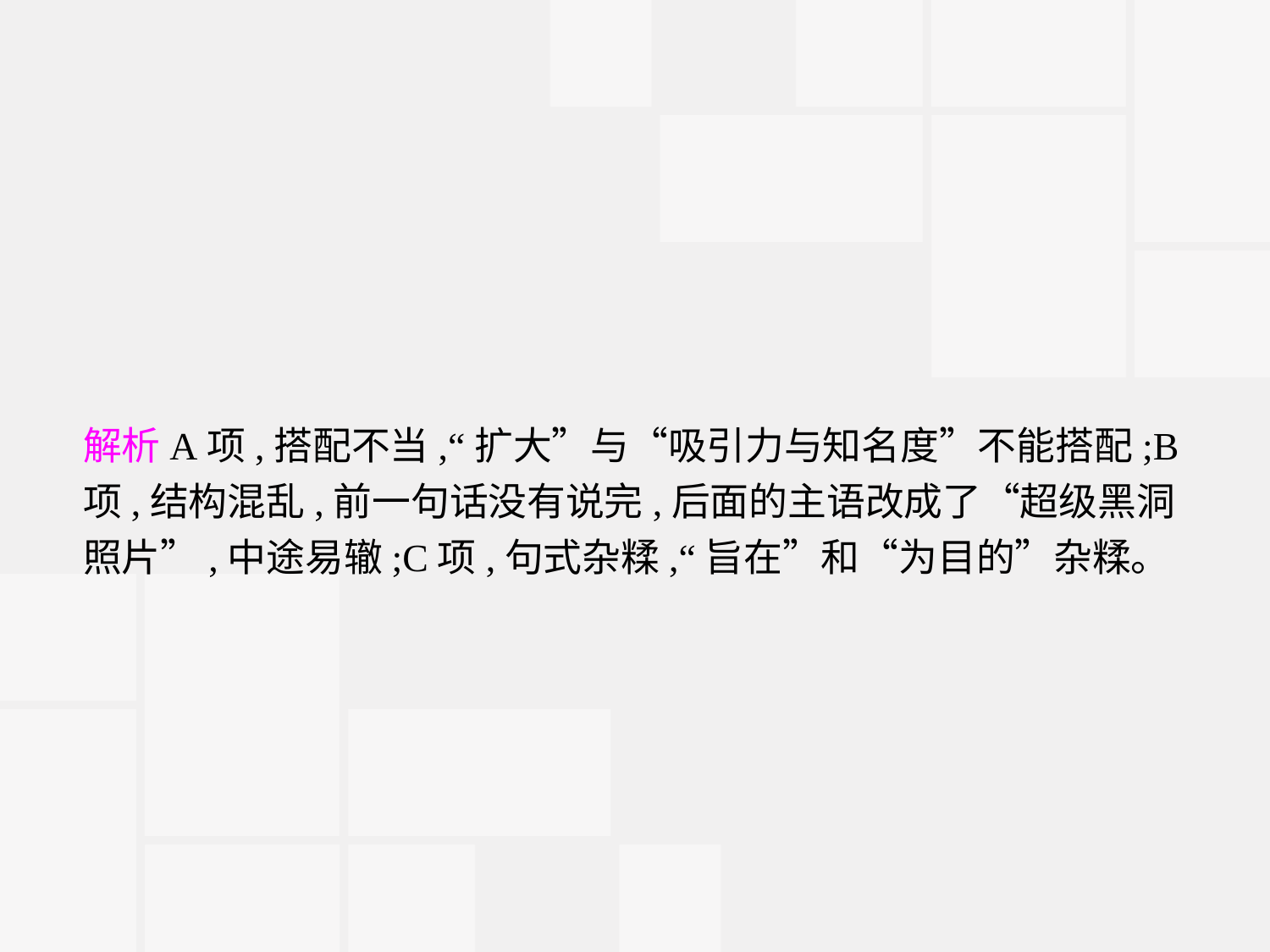

解析A项,搭配不当,“扩大”与“吸引力与知名度”不能搭配;B项,结构混乱,前一句话没有说完,后面的主语改成了“超级黑洞照片”,中途易辙;C项,句式杂糅,“旨在”和“为目的”杂糅。